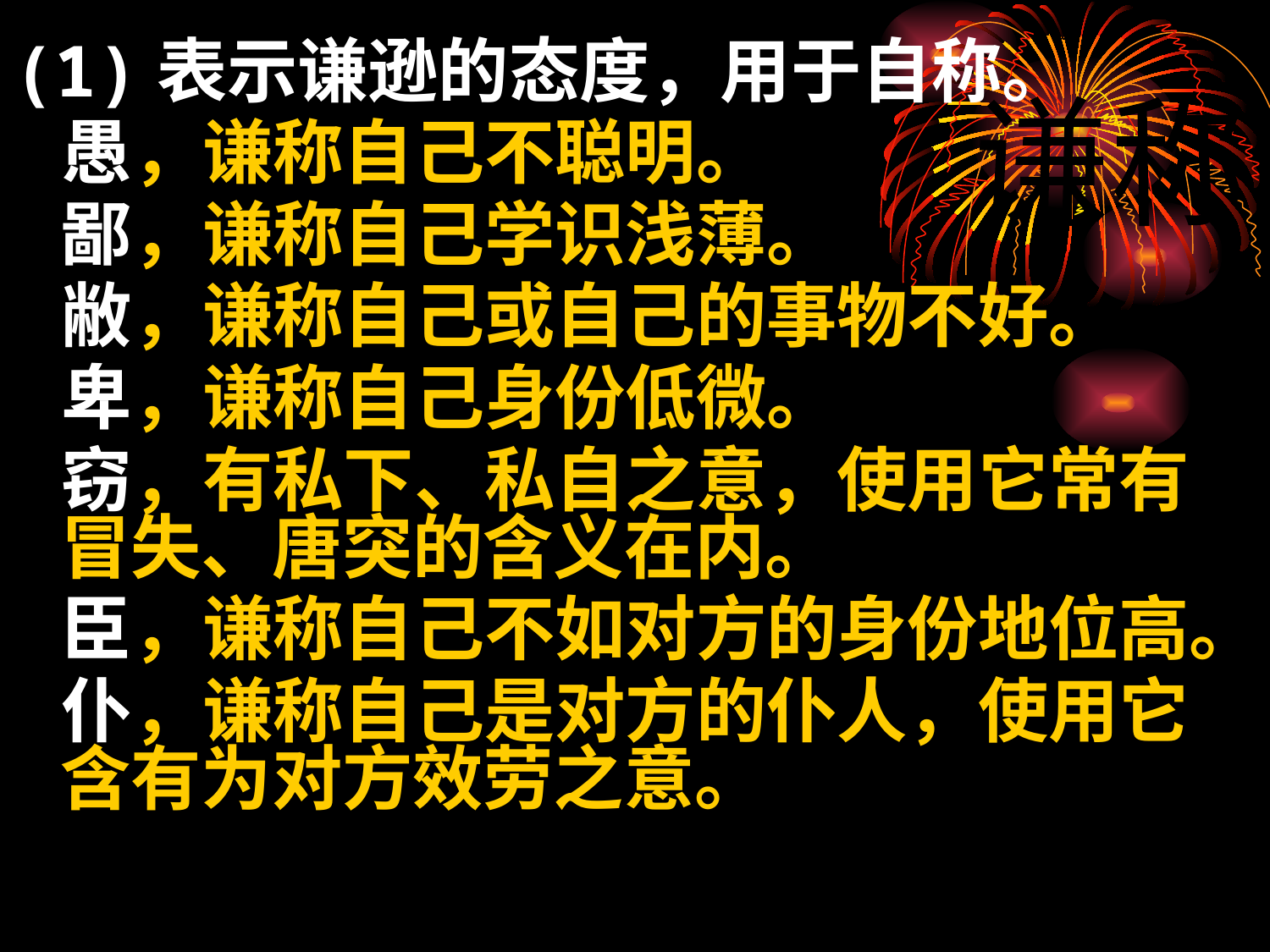

(1)表示谦逊的态度，用于自称。
  愚，谦称自己不聪明。
  鄙，谦称自己学识浅薄。
  敝，谦称自己或自己的事物不好。
  卑，谦称自己身份低微。
  窃，有私下、私自之意，使用它常有冒失、唐突的含义在内。
  臣，谦称自己不如对方的身份地位高。
  仆，谦称自己是对方的仆人，使用它含有为对方效劳之意。
谦称